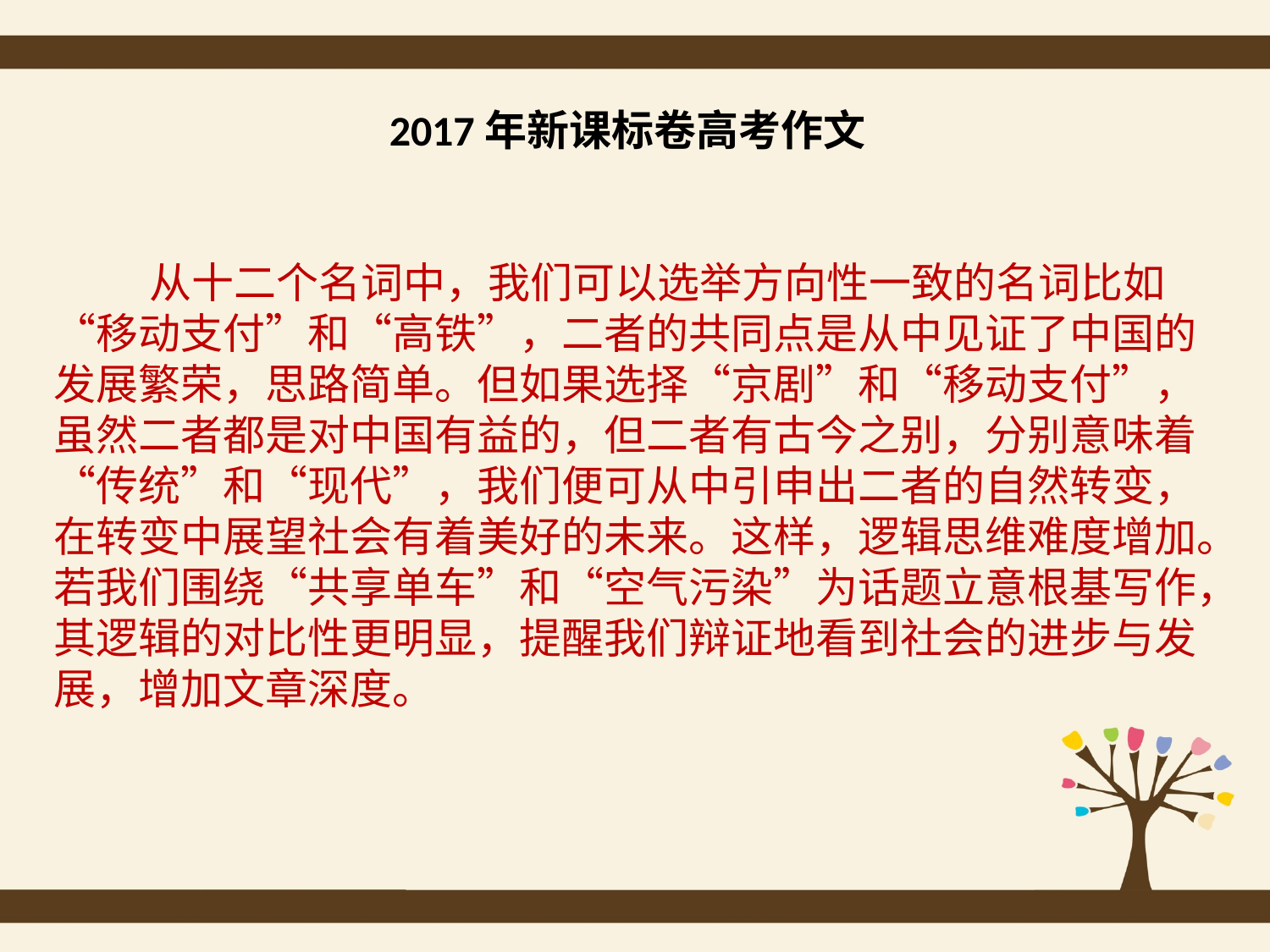

2017年新课标卷高考作文

         从十二个名词中，我们可以选举方向性一致的名词比如“移动支付”和“高铁”，二者的共同点是从中见证了中国的发展繁荣，思路简单。但如果选择“京剧”和“移动支付”，虽然二者都是对中国有益的，但二者有古今之别，分别意味着“传统”和“现代”，我们便可从中引申出二者的自然转变，在转变中展望社会有着美好的未来。这样，逻辑思维难度增加。若我们围绕“共享单车”和“空气污染”为话题立意根基写作，其逻辑的对比性更明显，提醒我们辩证地看到社会的进步与发展，增加文章深度。